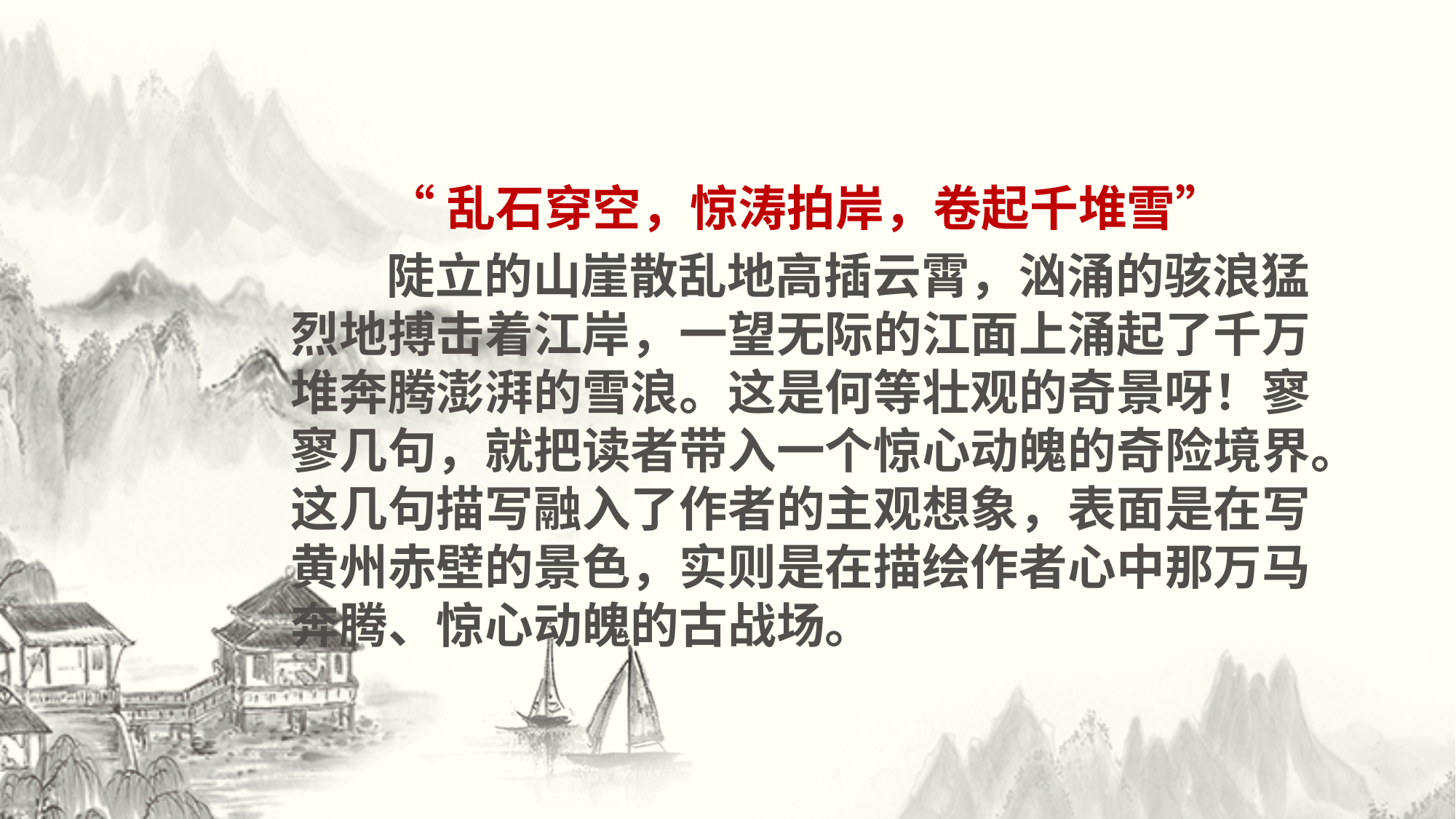

“乱石穿空，惊涛拍岸，卷起千堆雪”
陡立的山崖散乱地高插云霄，汹涌的骇浪猛烈地搏击着江岸，一望无际的江面上涌起了千万堆奔腾澎湃的雪浪。这是何等壮观的奇景呀！寥寥几句，就把读者带入一个惊心动魄的奇险境界。这几句描写融入了作者的主观想象，表面是在写黄州赤壁的景色，实则是在描绘作者心中那万马奔腾、惊心动魄的古战场。